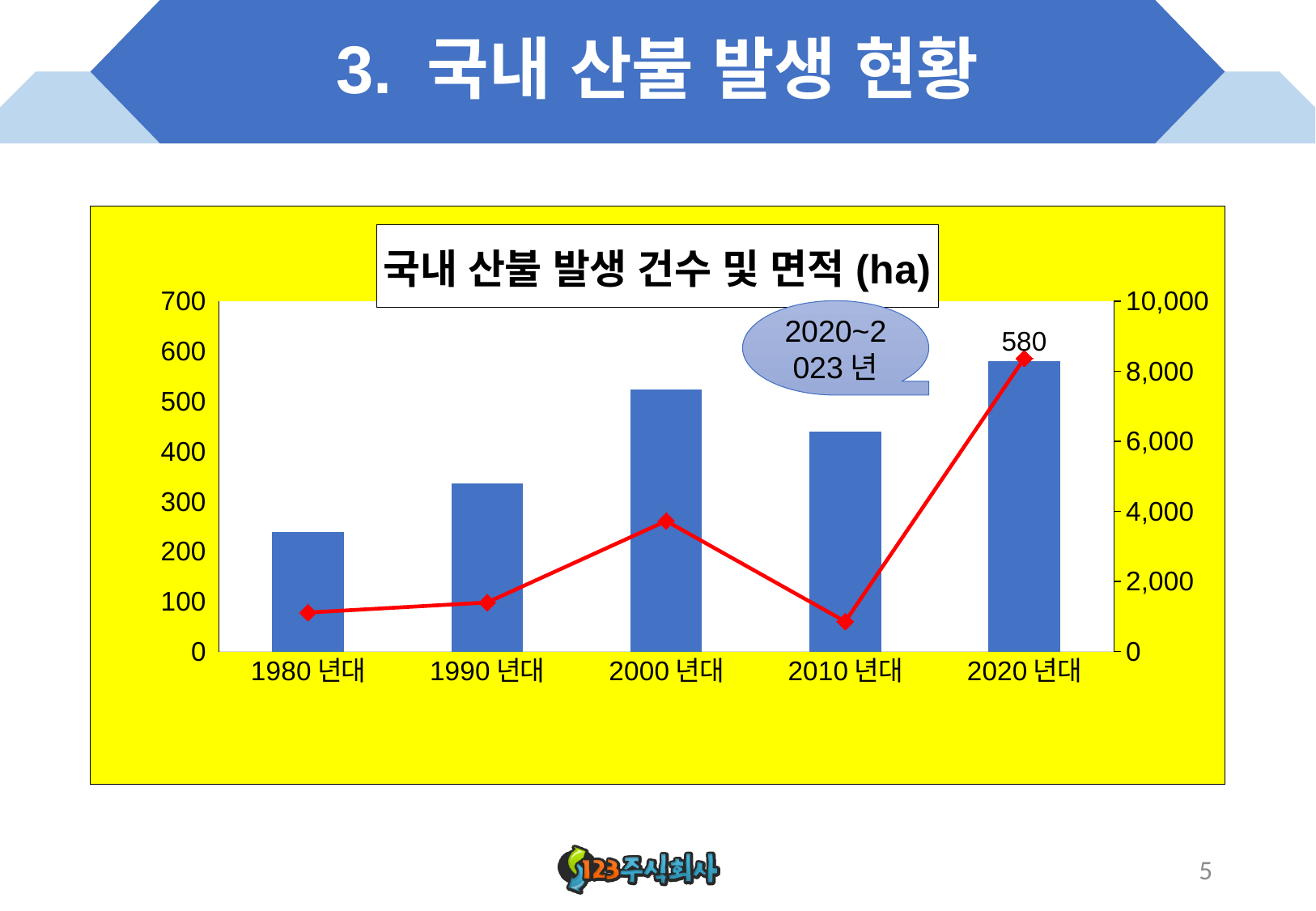

# 3. 국내 산불 발생 현황

### Chart: 국내 산불 발생 건수 및 면적(ha)

| Category | 건수 | 면적 |
|---|---|---|
| 1980년대 | 238.0 | 1112.0 |
| 1990년대 | 336.0 | 1398.0 |
| 2000년대 | 523.0 | 3726.0 |
| 2010년대 | 440.0 | 857.0 |
| 2020년대 | 580.0 | 8369.0 |
2020~2023년
5